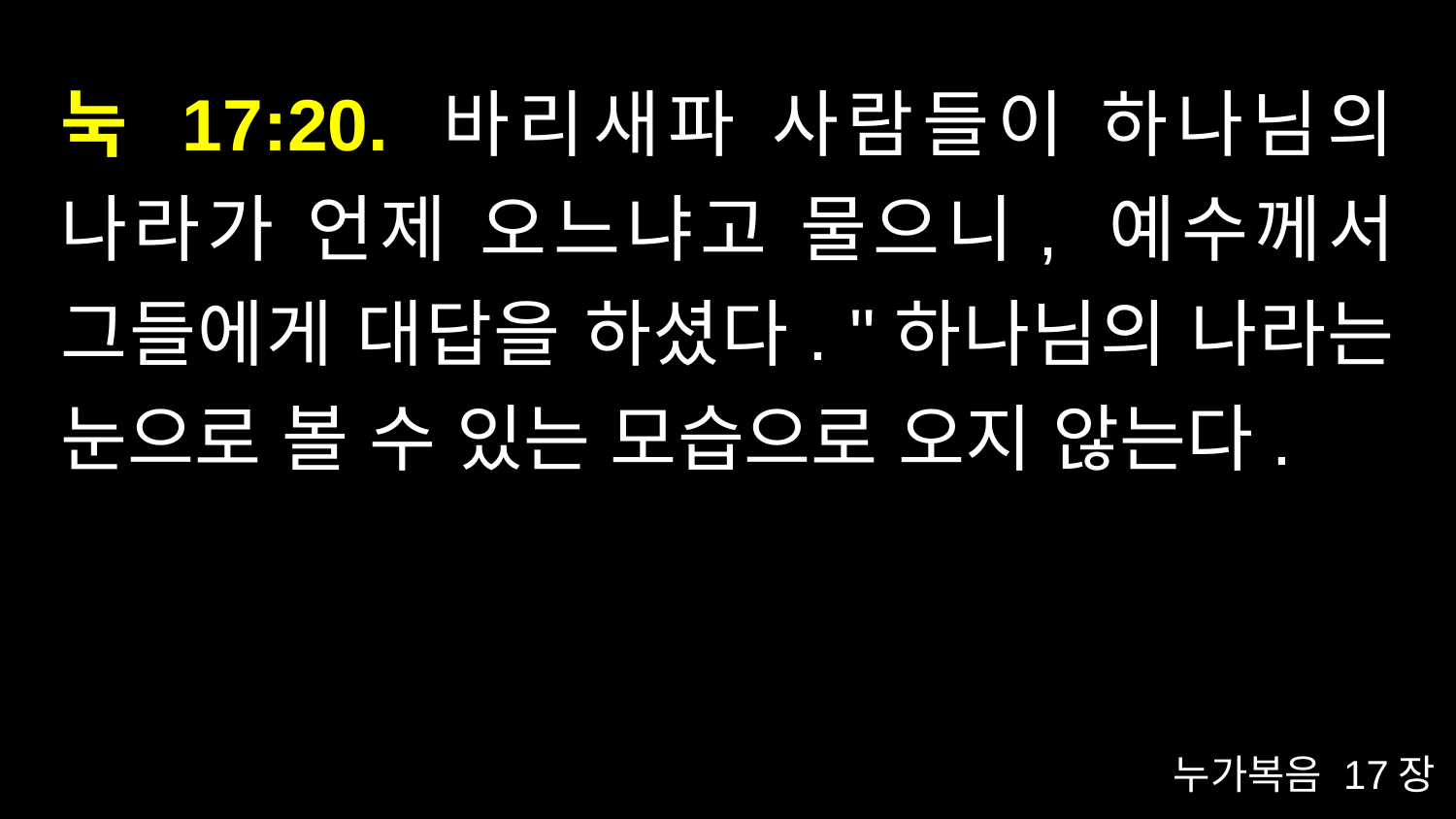

# 눅 17:20. 바리새파 사람들이 하나님의 나라가 언제 오느냐고 물으니, 예수께서 그들에게 대답을 하셨다. "하나님의 나라는 눈으로 볼 수 있는 모습으로 오지 않는다.
누가복음 17장